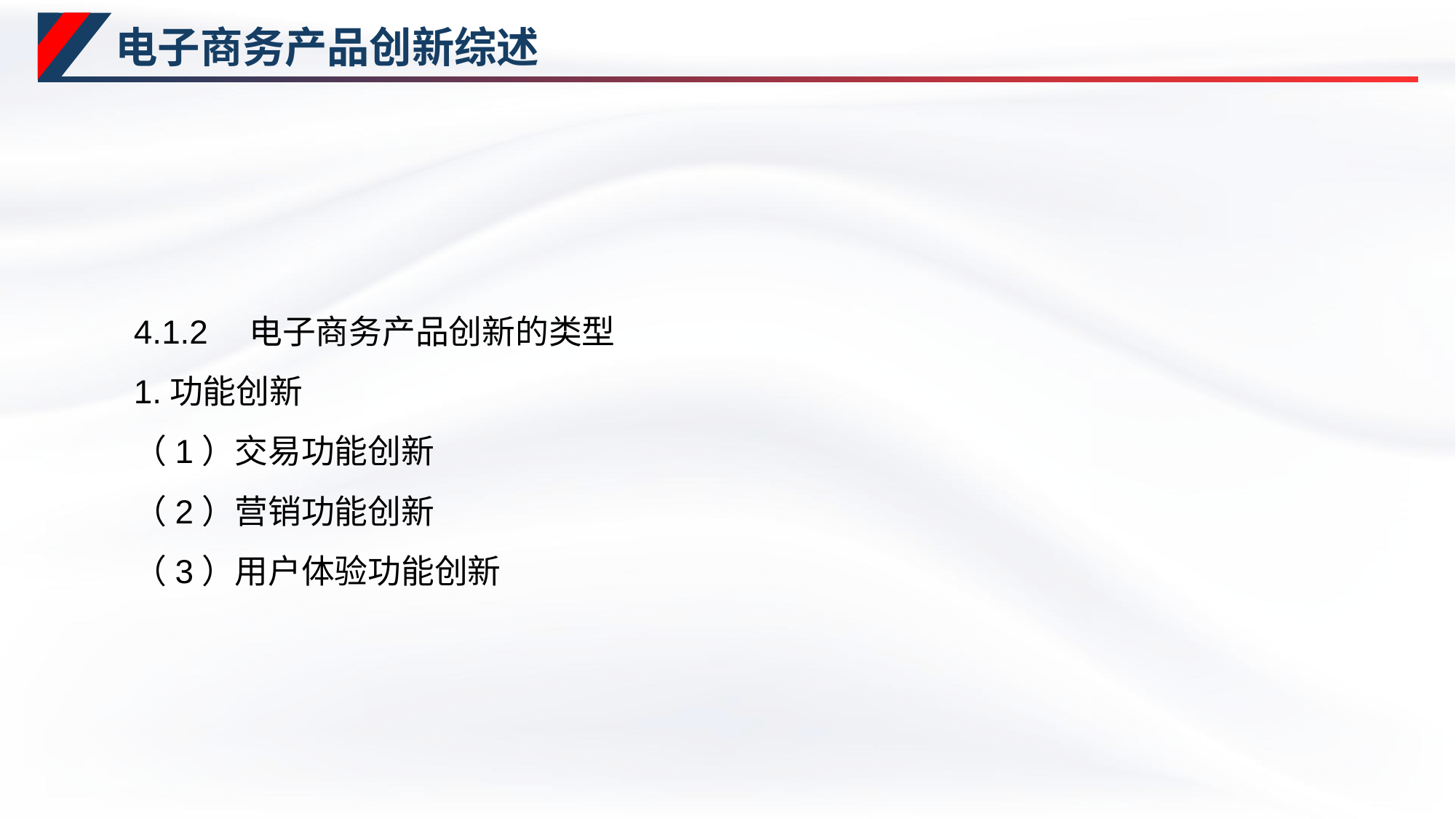

# 电子商务产品创新综述
4.1.2　电子商务产品创新的类型
1.功能创新
（1）交易功能创新
（2）营销功能创新
（3）用户体验功能创新